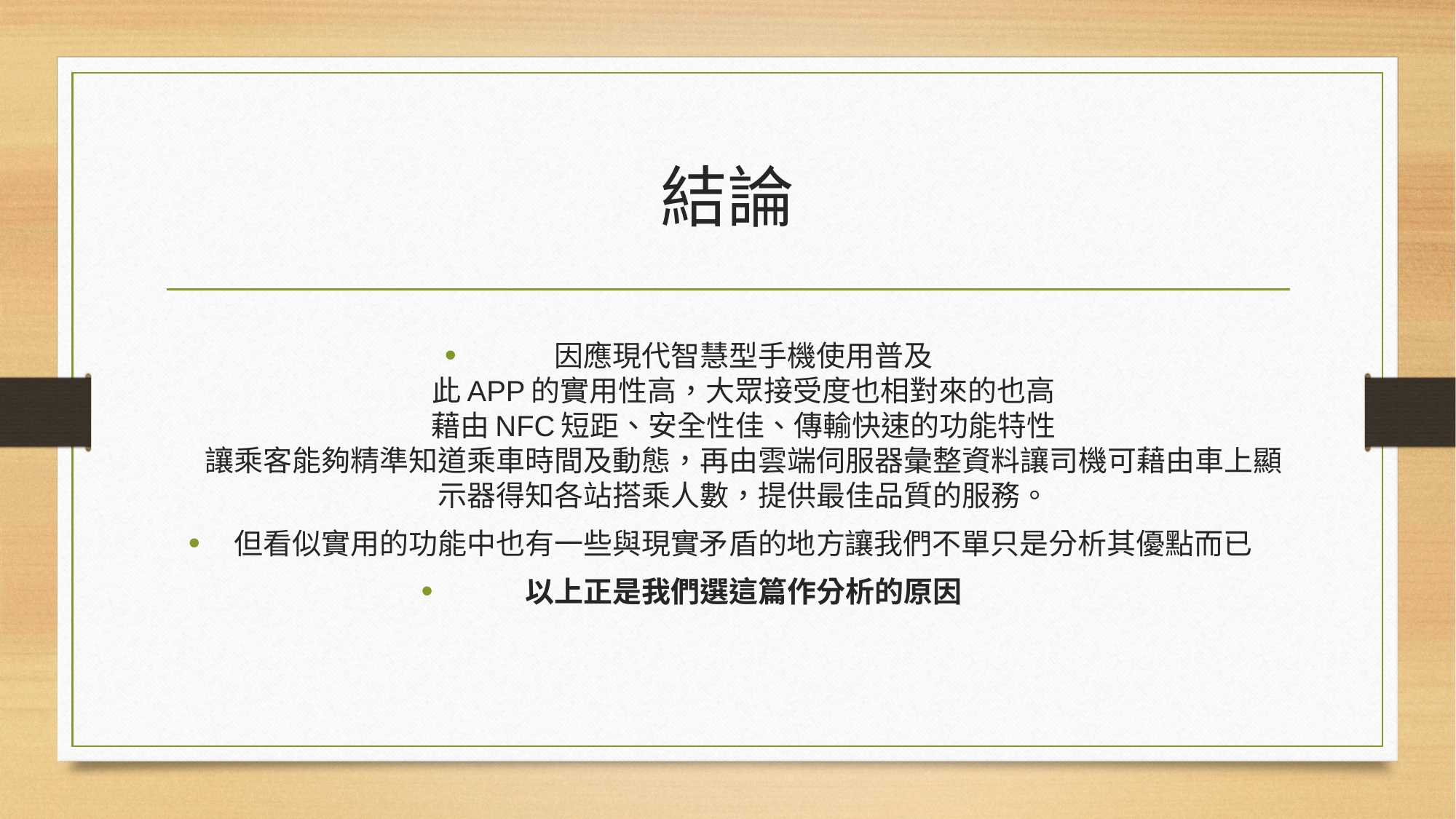

# 結論
因應現代智慧型手機使用普及
此APP的實用性高，大眾接受度也相對來的也高
藉由NFC短距、安全性佳、傳輸快速的功能特性
讓乘客能夠精準知道乘車時間及動態，再由雲端伺服器彙整資料讓司機可藉由車上顯示器得知各站搭乘人數，提供最佳品質的服務。
但看似實用的功能中也有一些與現實矛盾的地方讓我們不單只是分析其優點而已
以上正是我們選這篇作分析的原因